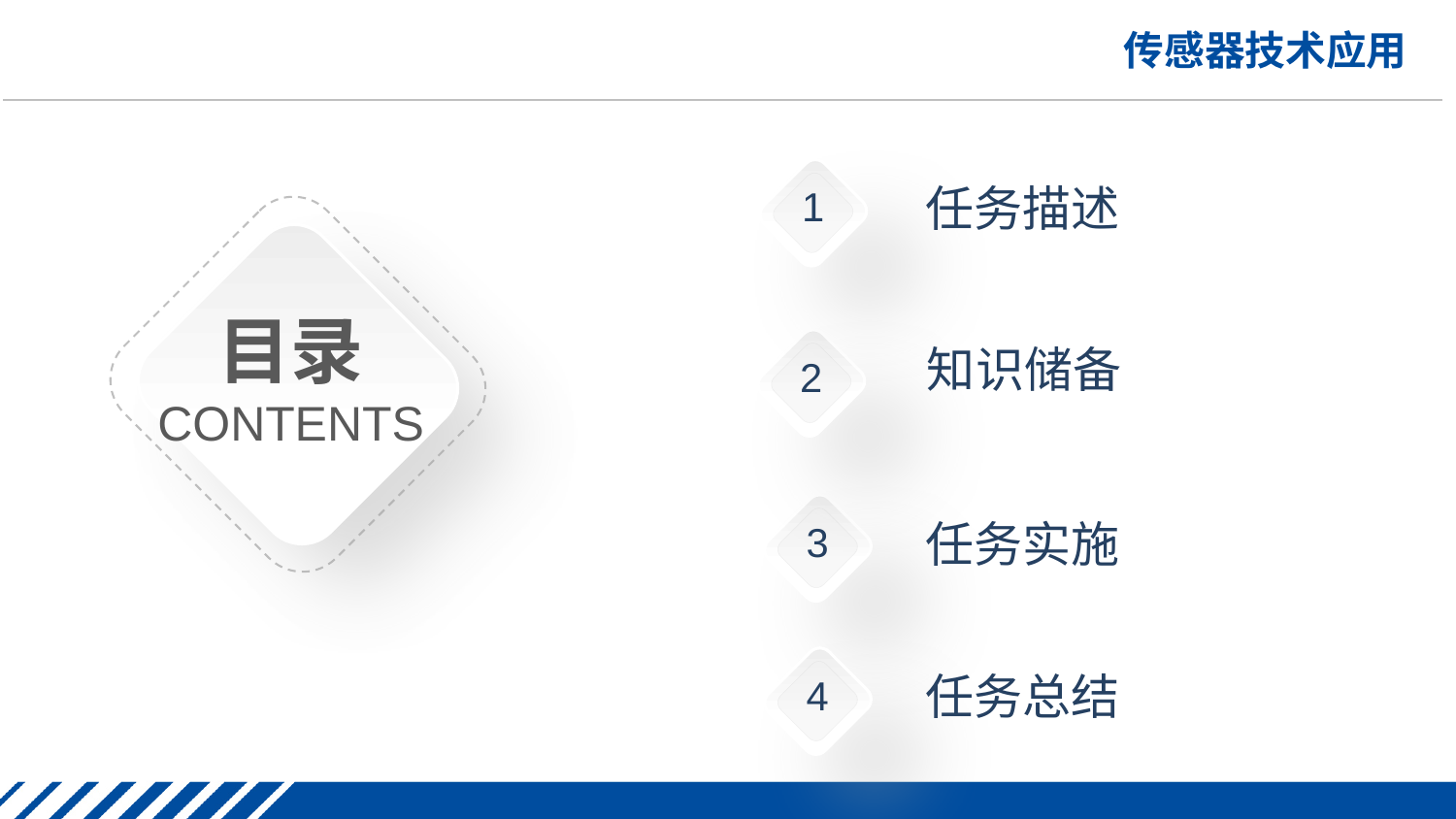

任务描述

1

目录
CONTENTS
知识储备

2

任务实施
3

任务总结
4